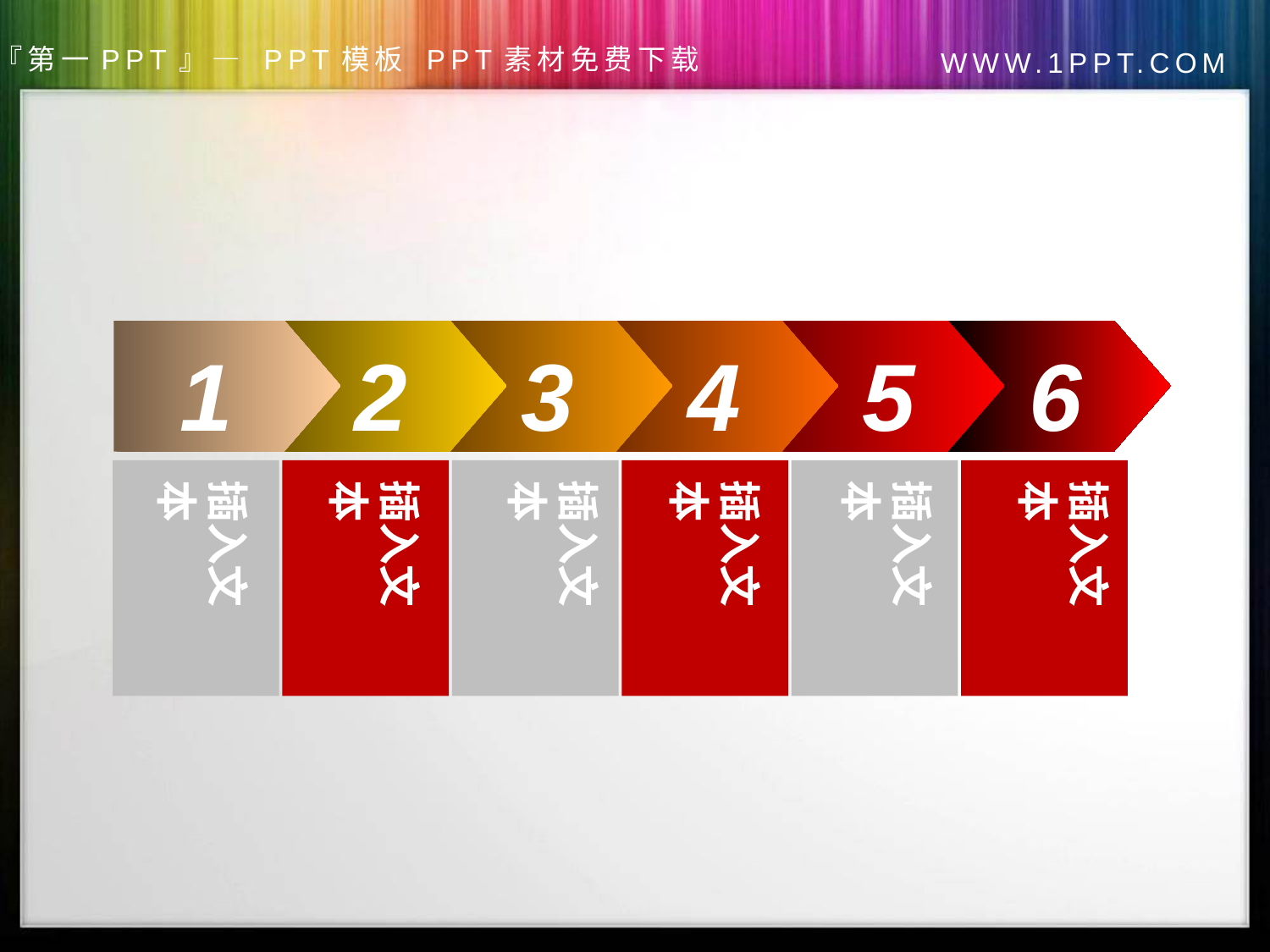

1
2
3
4
5
6

插入文本
插入文本
插入文本
插入文本
插入文本
插入文本